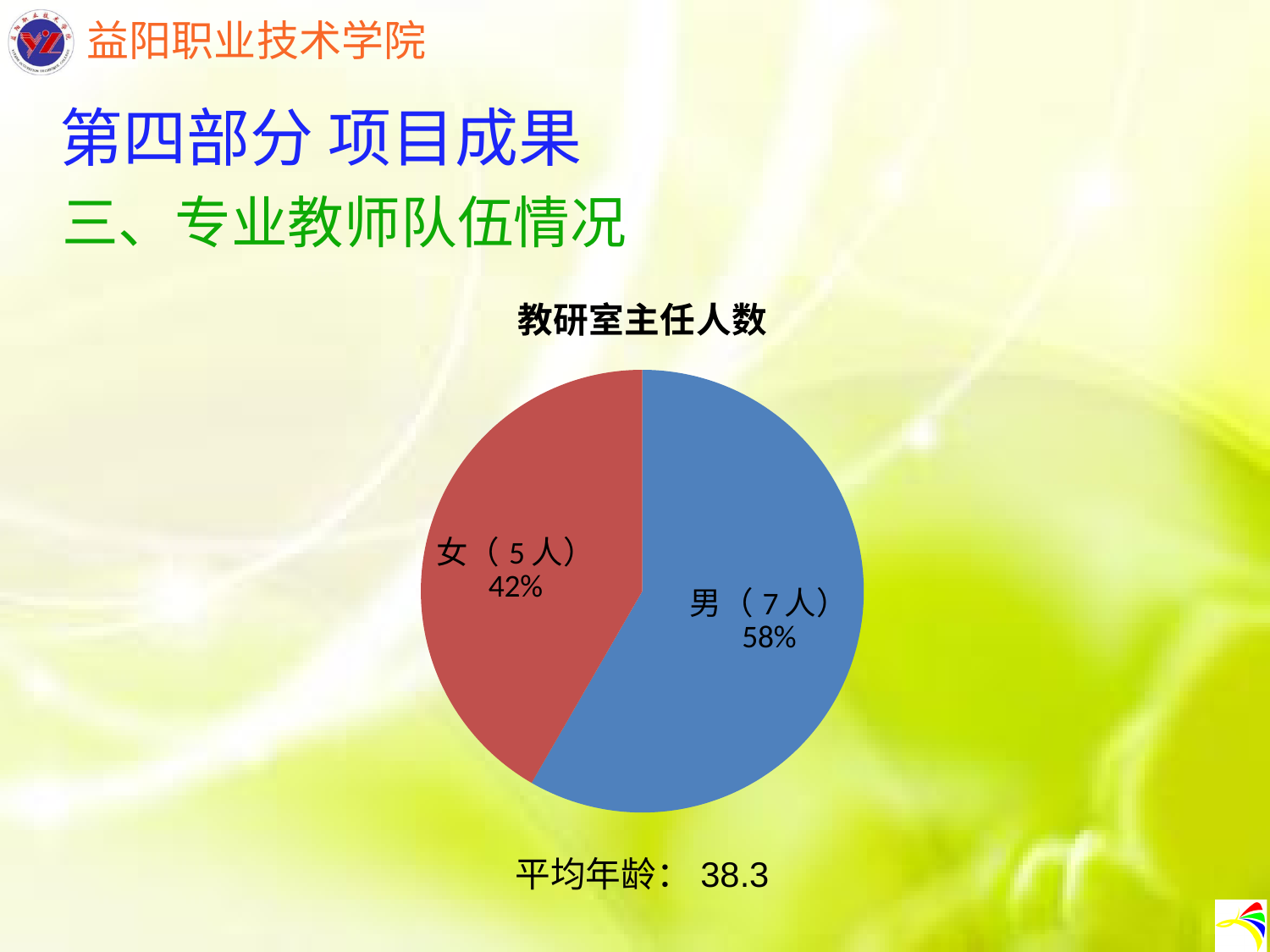

第四部分 项目成果
三、专业教师队伍情况

### Chart: 教研室主任人数

| Category | 教研室主任人数 |
|---|---|
| 男（7人） | 7.0 |
| 女（5人） | 5.0 |
平均年龄：38.3